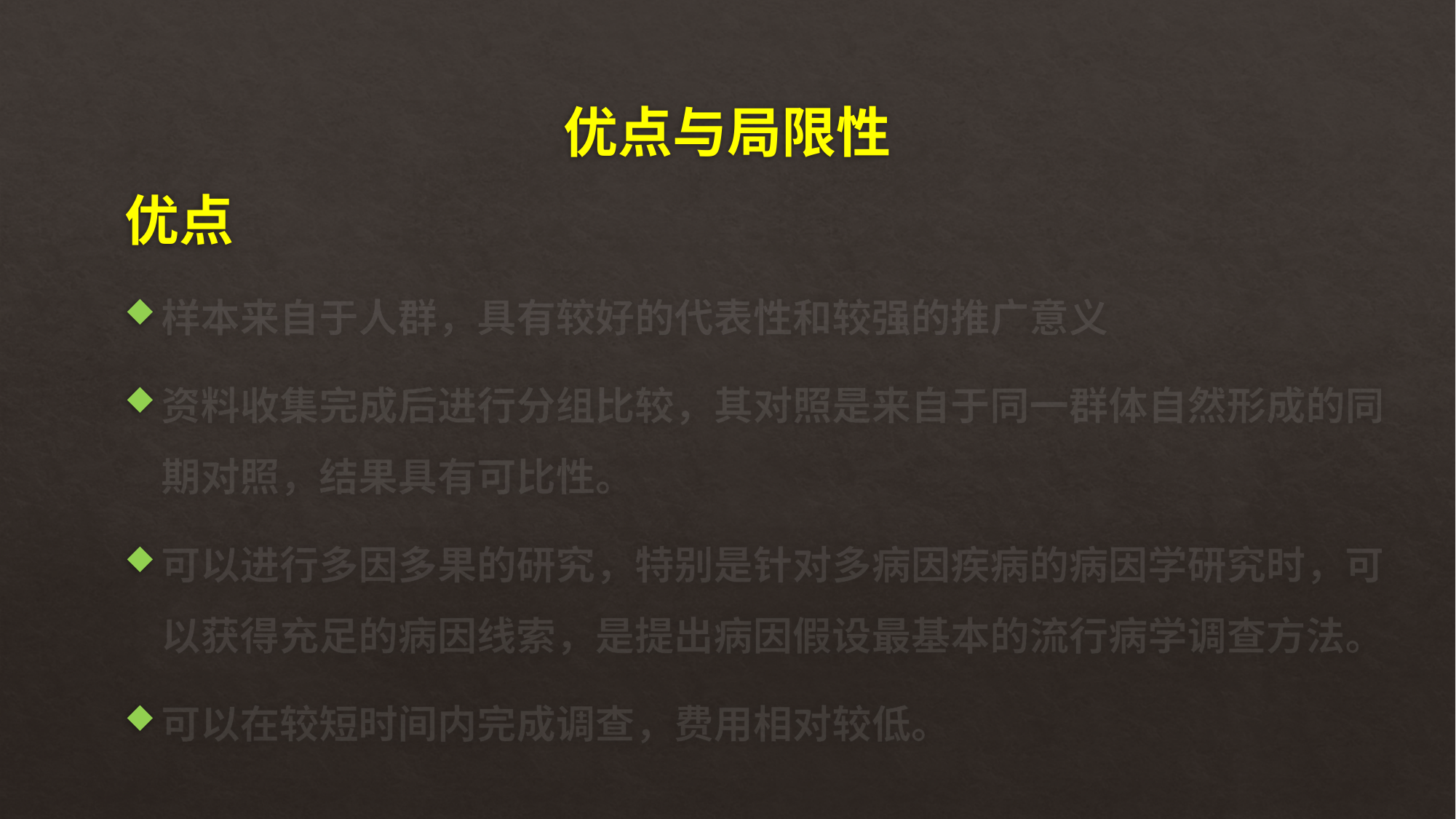

# 优点与局限性
优点
样本来自于人群，具有较好的代表性和较强的推广意义
资料收集完成后进行分组比较，其对照是来自于同一群体自然形成的同期对照，结果具有可比性。
可以进行多因多果的研究，特别是针对多病因疾病的病因学研究时，可以获得充足的病因线索，是提出病因假设最基本的流行病学调查方法。
可以在较短时间内完成调查，费用相对较低。